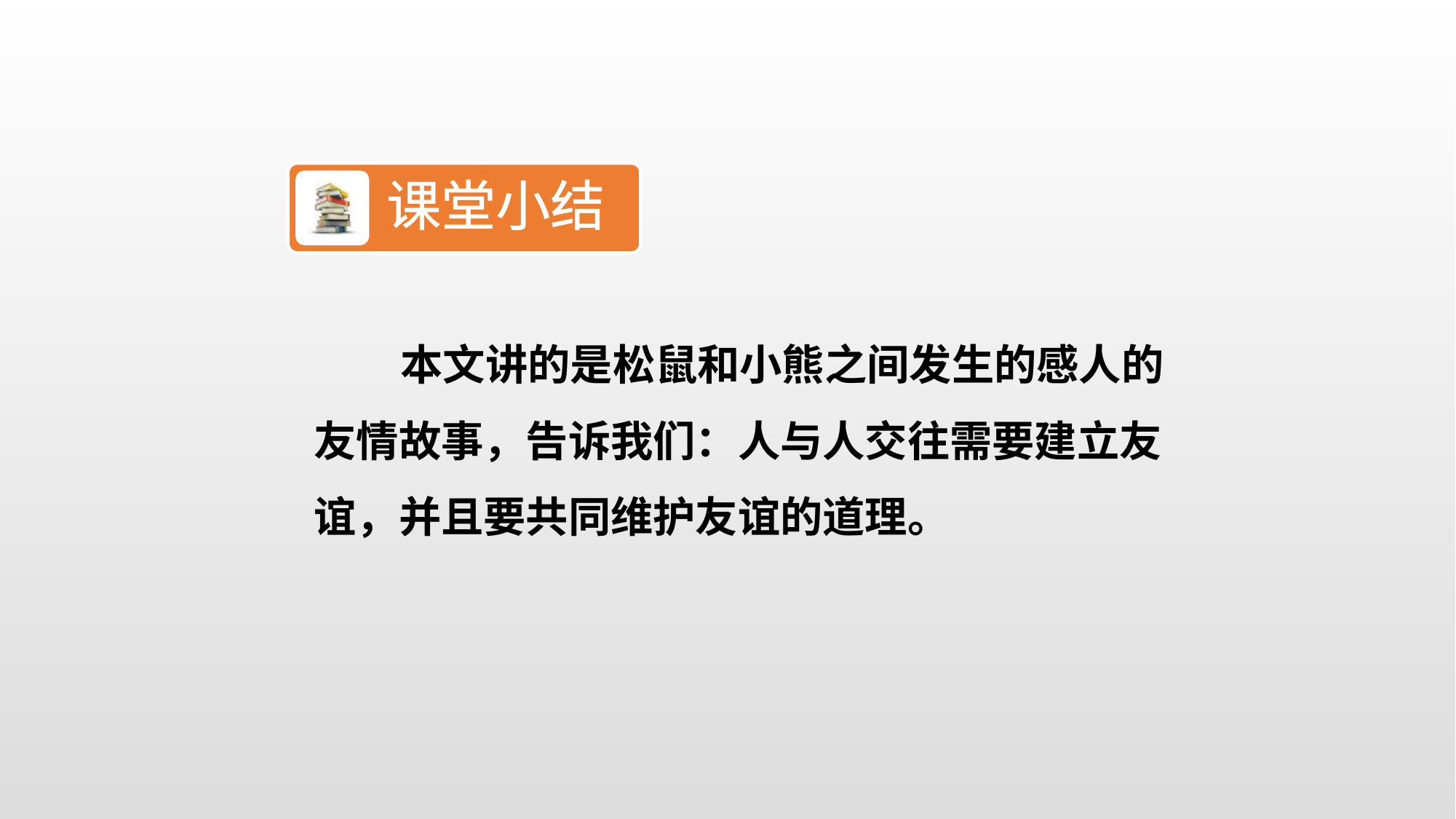

课堂小结
本文讲的是松鼠和小熊之间发生的感人的友情故事，告诉我们：人与人交往需要建立友谊，并且要共同维护友谊的道理。